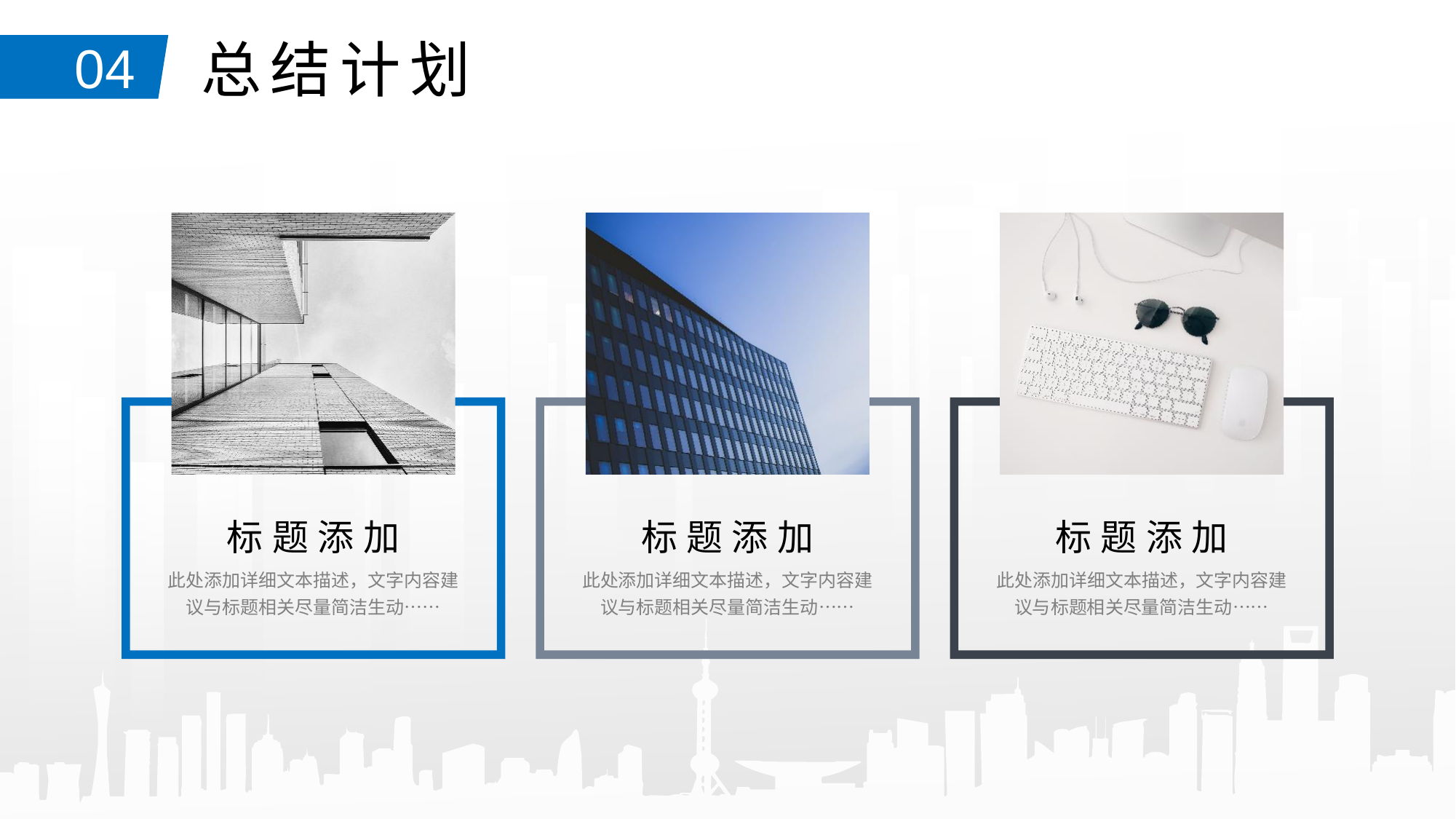

总结计划
04

标题添加
此处添加详细文本描述，文字内容建议与标题相关尽量简洁生动……
标题添加
此处添加详细文本描述，文字内容建议与标题相关尽量简洁生动……
标题添加
此处添加详细文本描述，文字内容建议与标题相关尽量简洁生动……